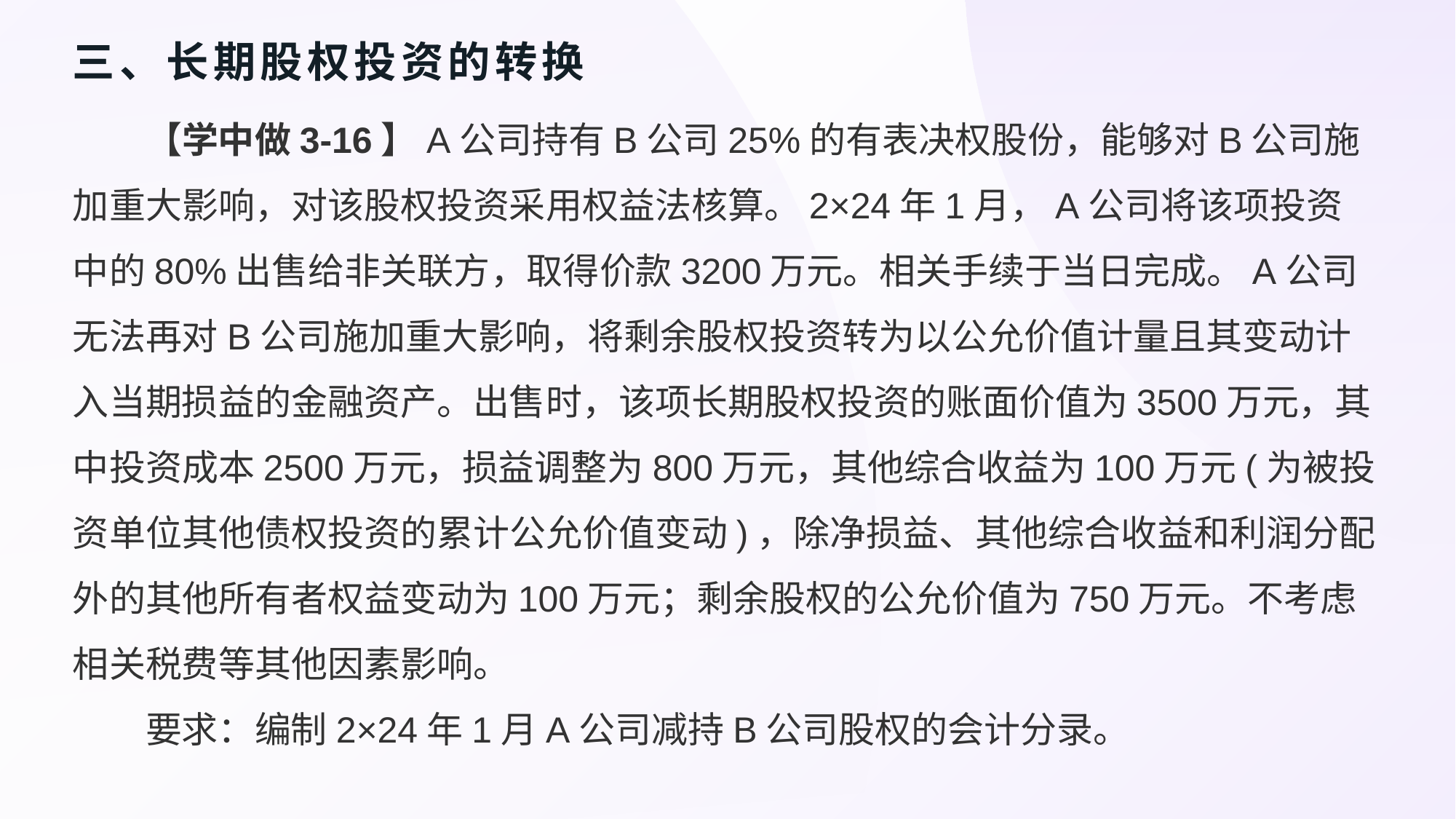

# 三、长期股权投资的转换
【学中做3-16】A公司持有B公司25%的有表决权股份，能够对B公司施加重大影响，对该股权投资采用权益法核算。2×24年1月，A公司将该项投资中的80%出售给非关联方，取得价款3200万元。相关手续于当日完成。A公司无法再对B公司施加重大影响，将剩余股权投资转为以公允价值计量且其变动计入当期损益的金融资产。出售时，该项长期股权投资的账面价值为3500万元，其中投资成本2500万元，损益调整为800万元，其他综合收益为100万元(为被投资单位其他债权投资的累计公允价值变动)，除净损益、其他综合收益和利润分配外的其他所有者权益变动为100万元；剩余股权的公允价值为750万元。不考虑相关税费等其他因素影响。
要求：编制2×24年1月A公司减持B公司股权的会计分录。